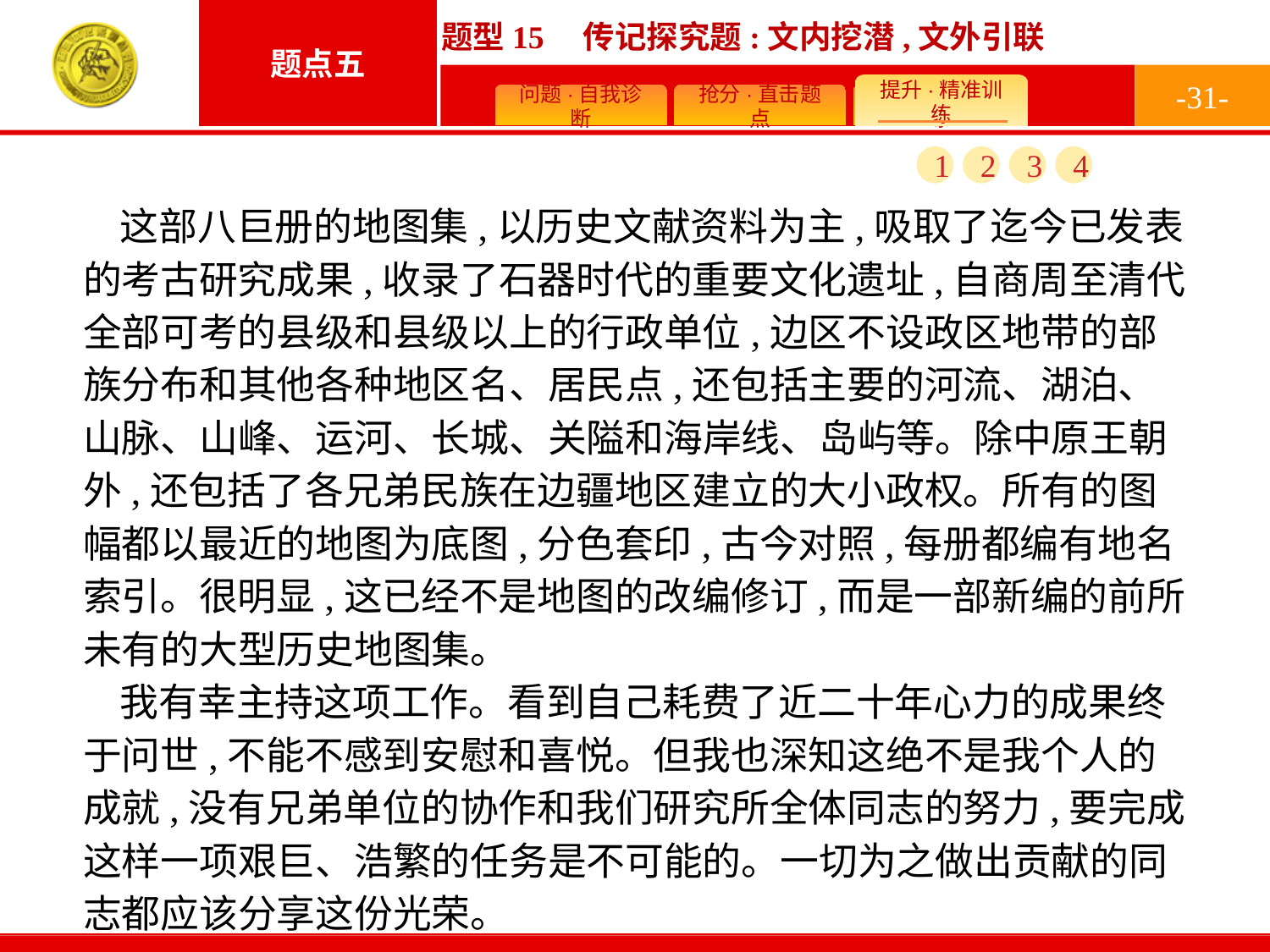

-31-
1
2
3
4
这部八巨册的地图集,以历史文献资料为主,吸取了迄今已发表的考古研究成果,收录了石器时代的重要文化遗址,自商周至清代全部可考的县级和县级以上的行政单位,边区不设政区地带的部族分布和其他各种地区名、居民点,还包括主要的河流、湖泊、山脉、山峰、运河、长城、关隘和海岸线、岛屿等。除中原王朝外,还包括了各兄弟民族在边疆地区建立的大小政权。所有的图幅都以最近的地图为底图,分色套印,古今对照,每册都编有地名索引。很明显,这已经不是地图的改编修订,而是一部新编的前所未有的大型历史地图集。
我有幸主持这项工作。看到自己耗费了近二十年心力的成果终于问世,不能不感到安慰和喜悦。但我也深知这绝不是我个人的成就,没有兄弟单位的协作和我们研究所全体同志的努力,要完成这样一项艰巨、浩繁的任务是不可能的。一切为之做出贡献的同志都应该分享这份光荣。